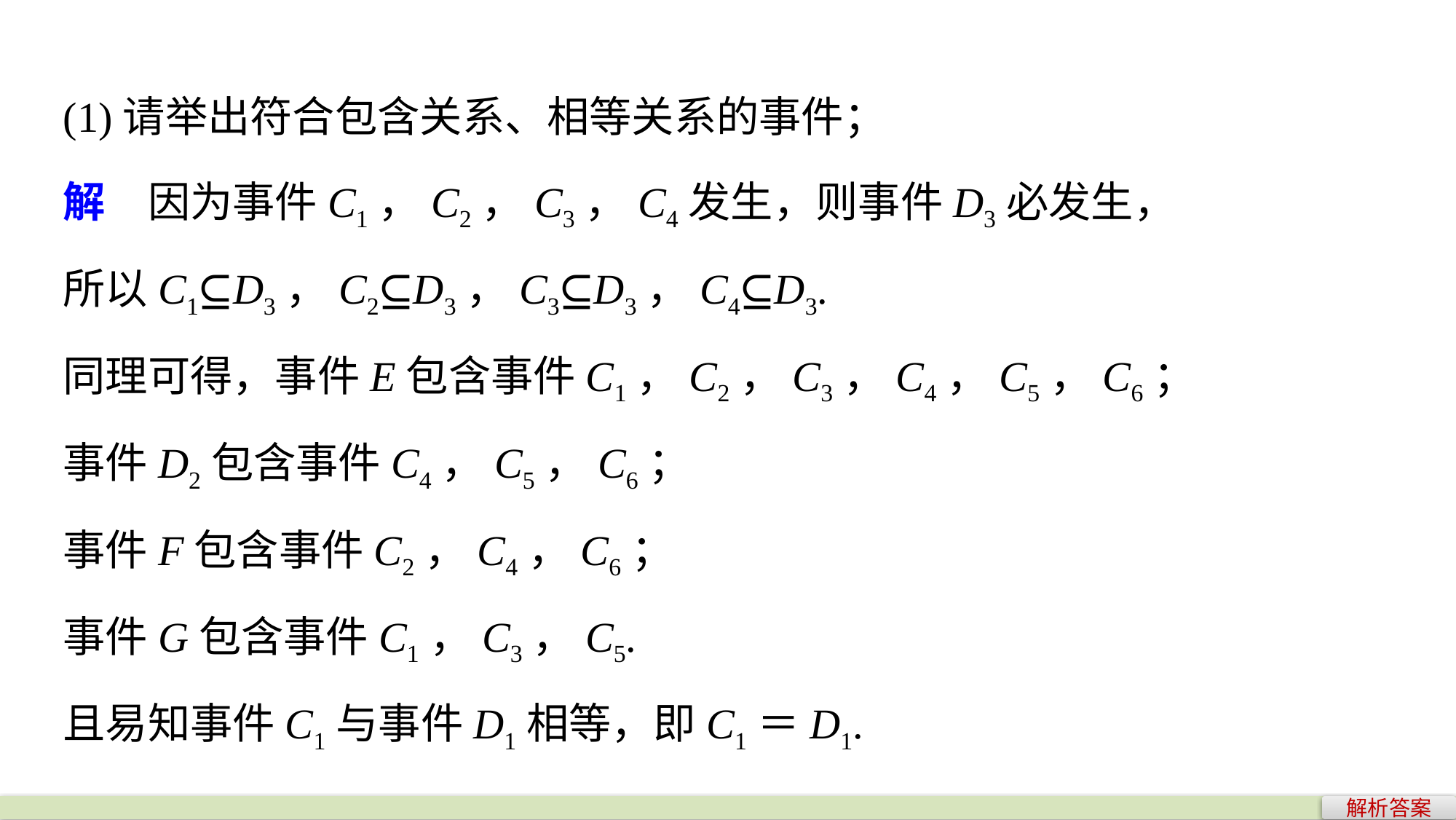

(1)请举出符合包含关系、相等关系的事件；
解　因为事件C1，C2，C3，C4发生，则事件D3必发生，
所以C1⊆D3，C2⊆D3，C3⊆D3，C4⊆D3.
同理可得，事件E包含事件C1，C2，C3，C4，C5，C6；
事件D2包含事件C4，C5，C6；
事件F包含事件C2，C4，C6；
事件G包含事件C1，C3，C5.
且易知事件C1与事件D1相等，即C1＝D1.
解析答案